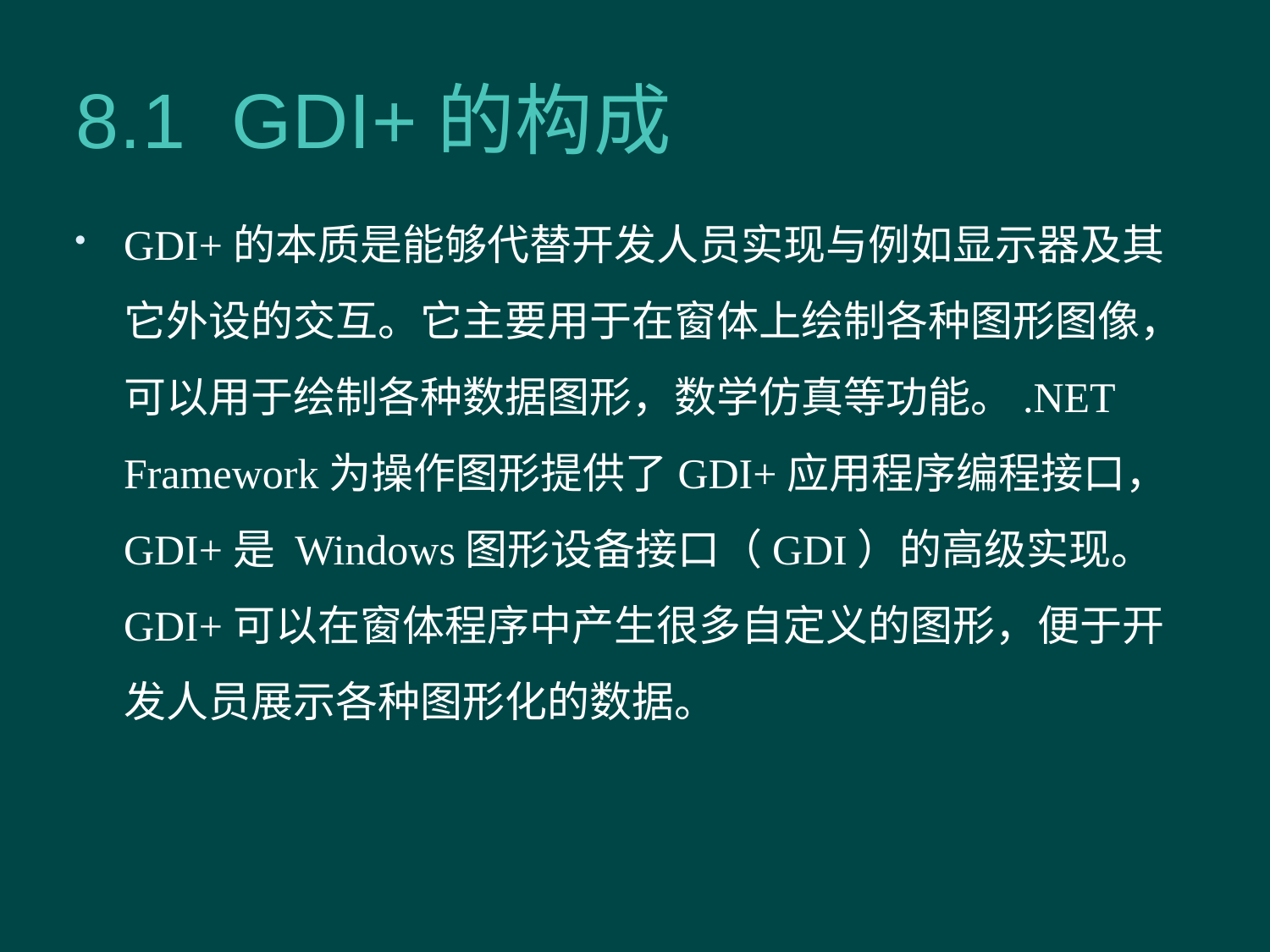

# 8.1  GDI+的构成
GDI+的本质是能够代替开发人员实现与例如显示器及其它外设的交互。它主要用于在窗体上绘制各种图形图像，可以用于绘制各种数据图形，数学仿真等功能。.NET Framework为操作图形提供了GDI+应用程序编程接口，GDI+是 Windows图形设备接口（GDI）的高级实现。GDI+可以在窗体程序中产生很多自定义的图形，便于开发人员展示各种图形化的数据。